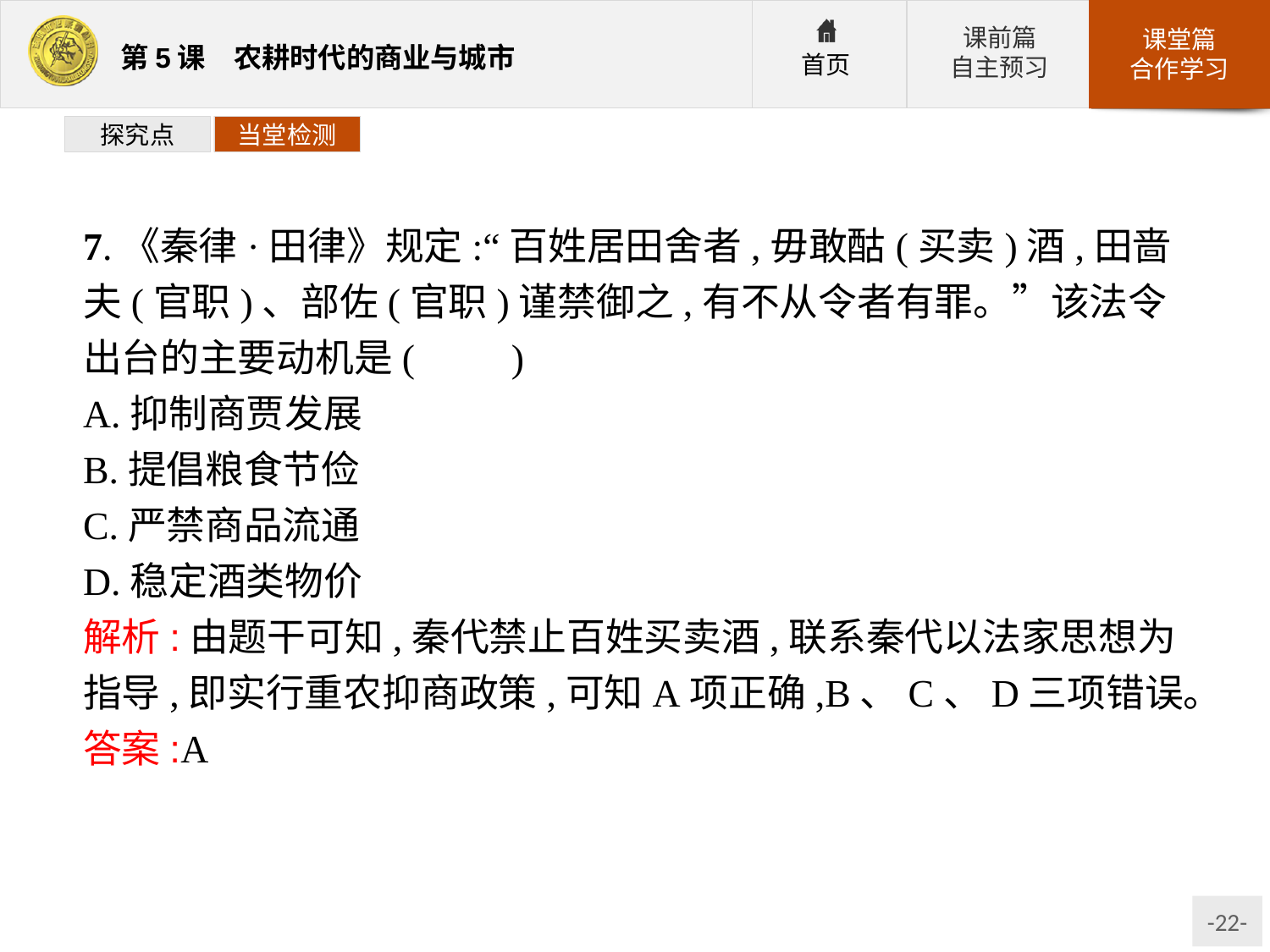

探究点
当堂检测
7.《秦律·田律》规定:“百姓居田舍者,毋敢酤(买卖)酒,田啬夫(官职)、部佐(官职)谨禁御之,有不从令者有罪。”该法令出台的主要动机是(　　)
A.抑制商贾发展
B.提倡粮食节俭
C.严禁商品流通
D.稳定酒类物价
解析:由题干可知,秦代禁止百姓买卖酒,联系秦代以法家思想为指导,即实行重农抑商政策,可知A项正确,B、C、D三项错误。
答案:A